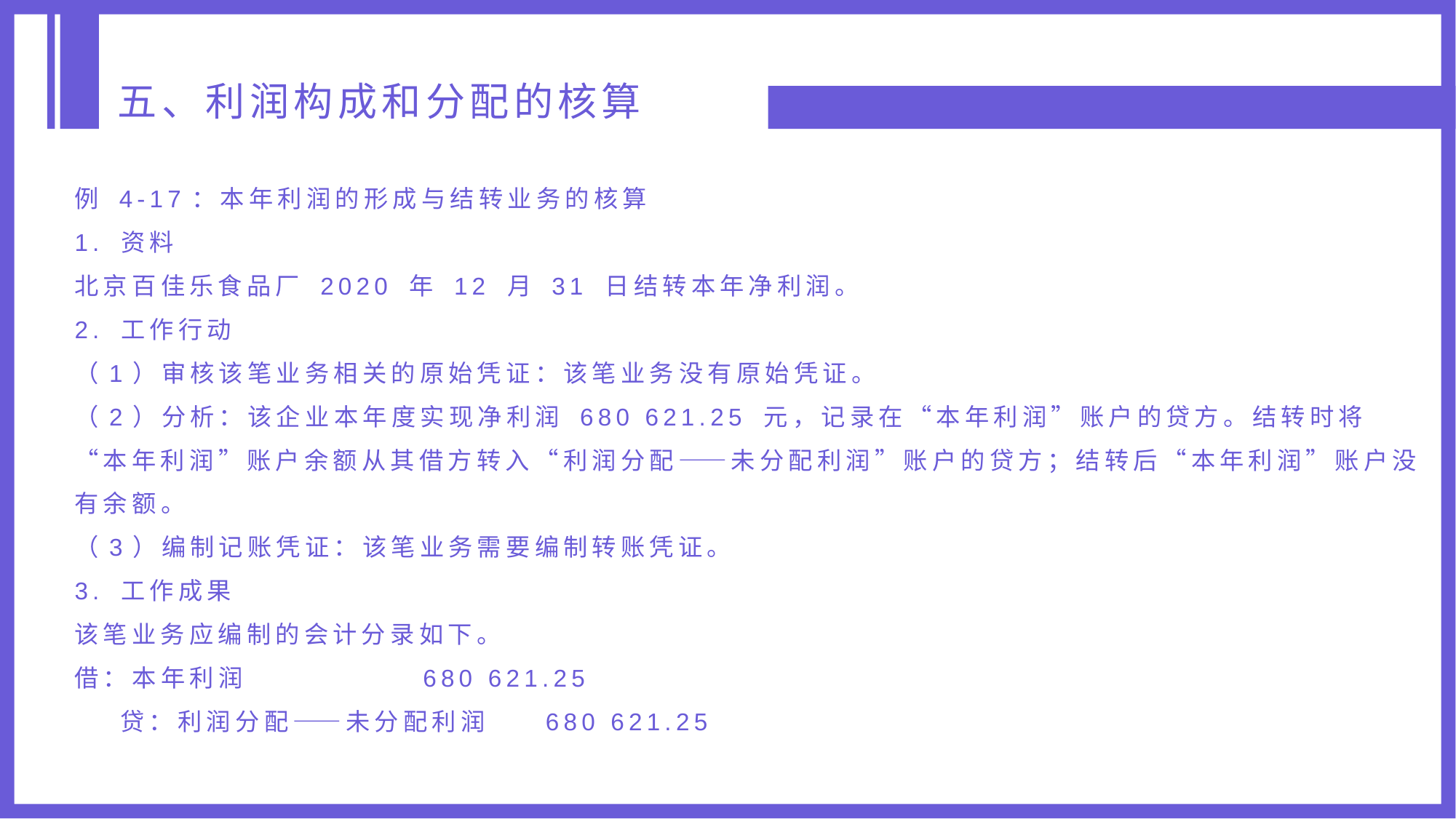

五、利润构成和分配的核算
例 4-17：本年利润的形成与结转业务的核算
1. 资料
北京百佳乐食品厂 2020 年 12 月 31 日结转本年净利润。
2. 工作行动
（1）审核该笔业务相关的原始凭证：该笔业务没有原始凭证。
（2）分析：该企业本年度实现净利润 680 621.25 元，记录在“本年利润”账户的贷方。结转时将“本年利润”账户余额从其借方转入“利润分配——未分配利润”账户的贷方；结转后“本年利润”账户没有余额。
（3）编制记账凭证：该笔业务需要编制转账凭证。
3. 工作成果
该笔业务应编制的会计分录如下。
借：本年利润                 680 621.25
    贷：利润分配——未分配利润     680 621.25